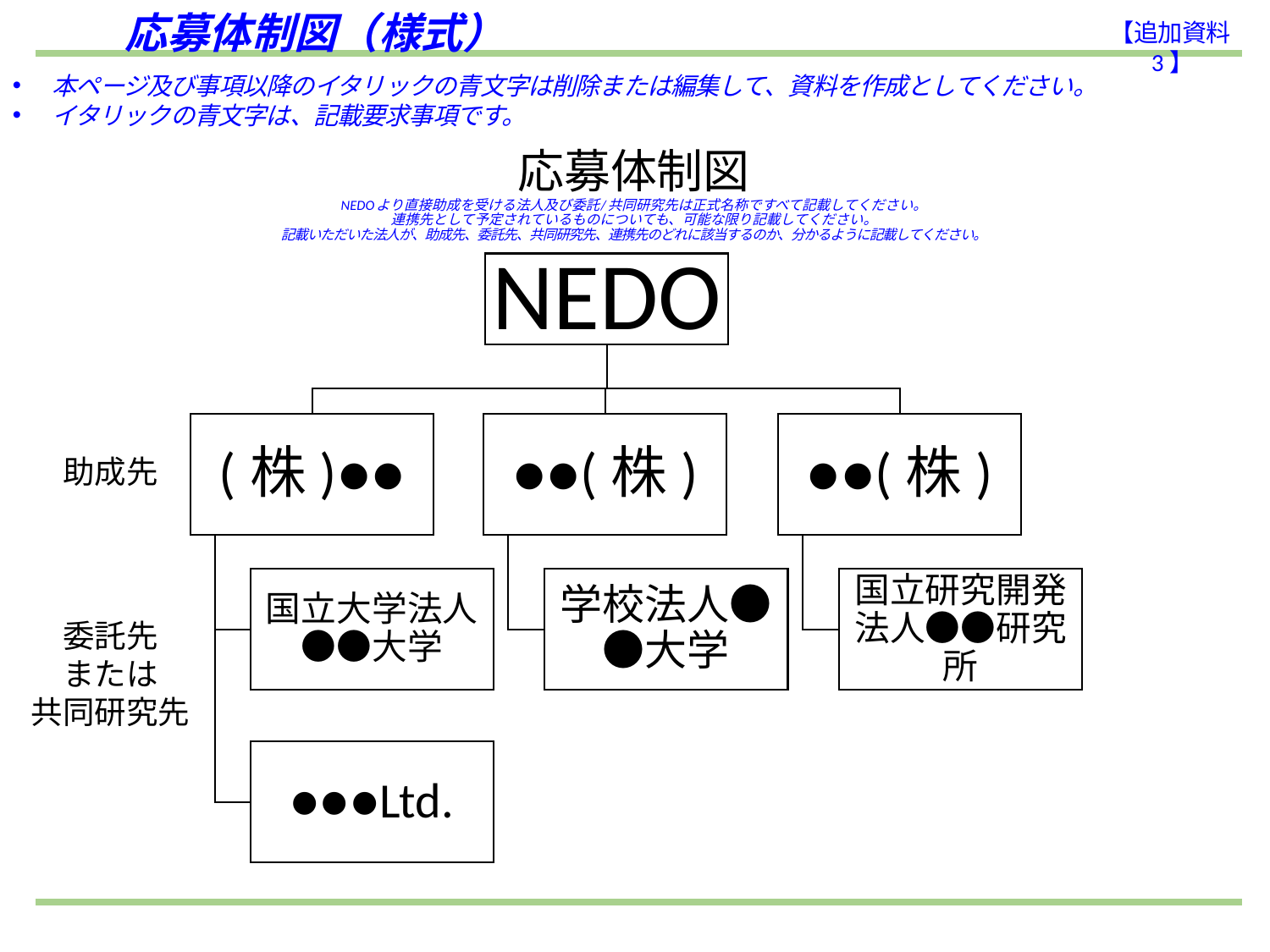

応募体制図（様式）
【追加資料3】
本ページ及び事項以降のイタリックの青文字は削除または編集して、資料を作成としてください。
イタリックの青文字は、記載要求事項です。
応募体制図
NEDOより直接助成を受ける法人及び委託/共同研究先は正式名称ですべて記載してください。
連携先として予定されているものについても、可能な限り記載してください。
記載いただいた法人が、助成先、委託先、共同研究先、連携先のどれに該当するのか、分かるように記載してください。
NEDO
(株)●●
国立大学法人●●大学
●●●Ltd.
●●(株)
学校法人●●大学
●●(株)
国立研究開発法人●●研究所
助成先
委託先
または
共同研究先